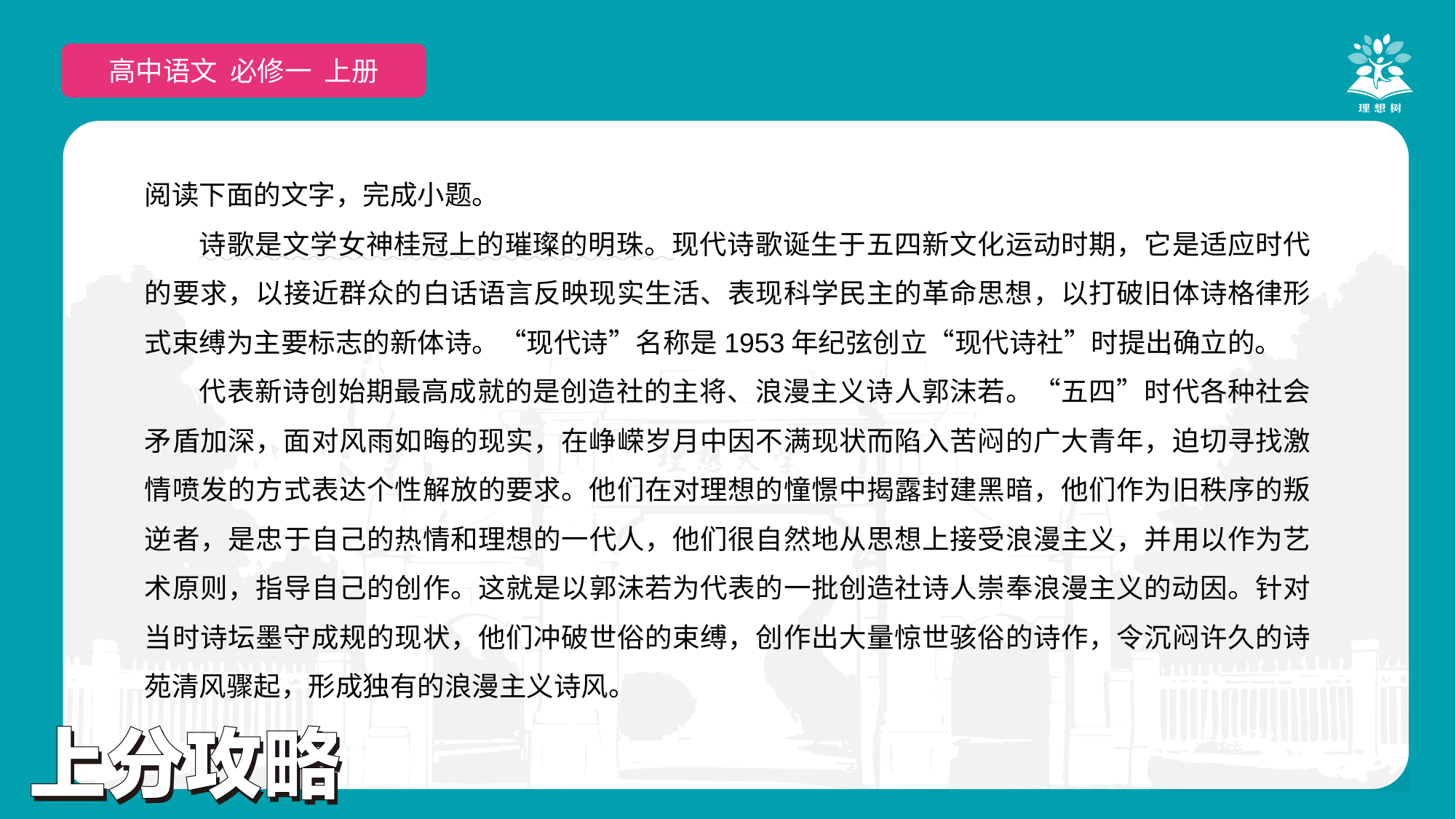

高中语文  选择性必修上
高中语文  必修一  上册
阅读下面的文字，完成小题。
诗歌是文学女神桂冠上的璀璨的明珠。现代诗歌诞生于五四新文化运动时期，它是适应时代的要求，以接近群众的白话语言反映现实生活、表现科学民主的革命思想，以打破旧体诗格律形式束缚为主要标志的新体诗。“现代诗”名称是1953年纪弦创立“现代诗社”时提出确立的。
代表新诗创始期最高成就的是创造社的主将、浪漫主义诗人郭沫若。“五四”时代各种社会矛盾加深，面对风雨如晦的现实，在峥嵘岁月中因不满现状而陷入苦闷的广大青年，迫切寻找激情喷发的方式表达个性解放的要求。他们在对理想的憧憬中揭露封建黑暗，他们作为旧秩序的叛逆者，是忠于自己的热情和理想的一代人，他们很自然地从思想上接受浪漫主义，并用以作为艺术原则，指导自己的创作。这就是以郭沫若为代表的一批创造社诗人崇奉浪漫主义的动因。针对当时诗坛墨守成规的现状，他们冲破世俗的束缚，创作出大量惊世骇俗的诗作，令沉闷许久的诗苑清风骤起，形成独有的浪漫主义诗风。